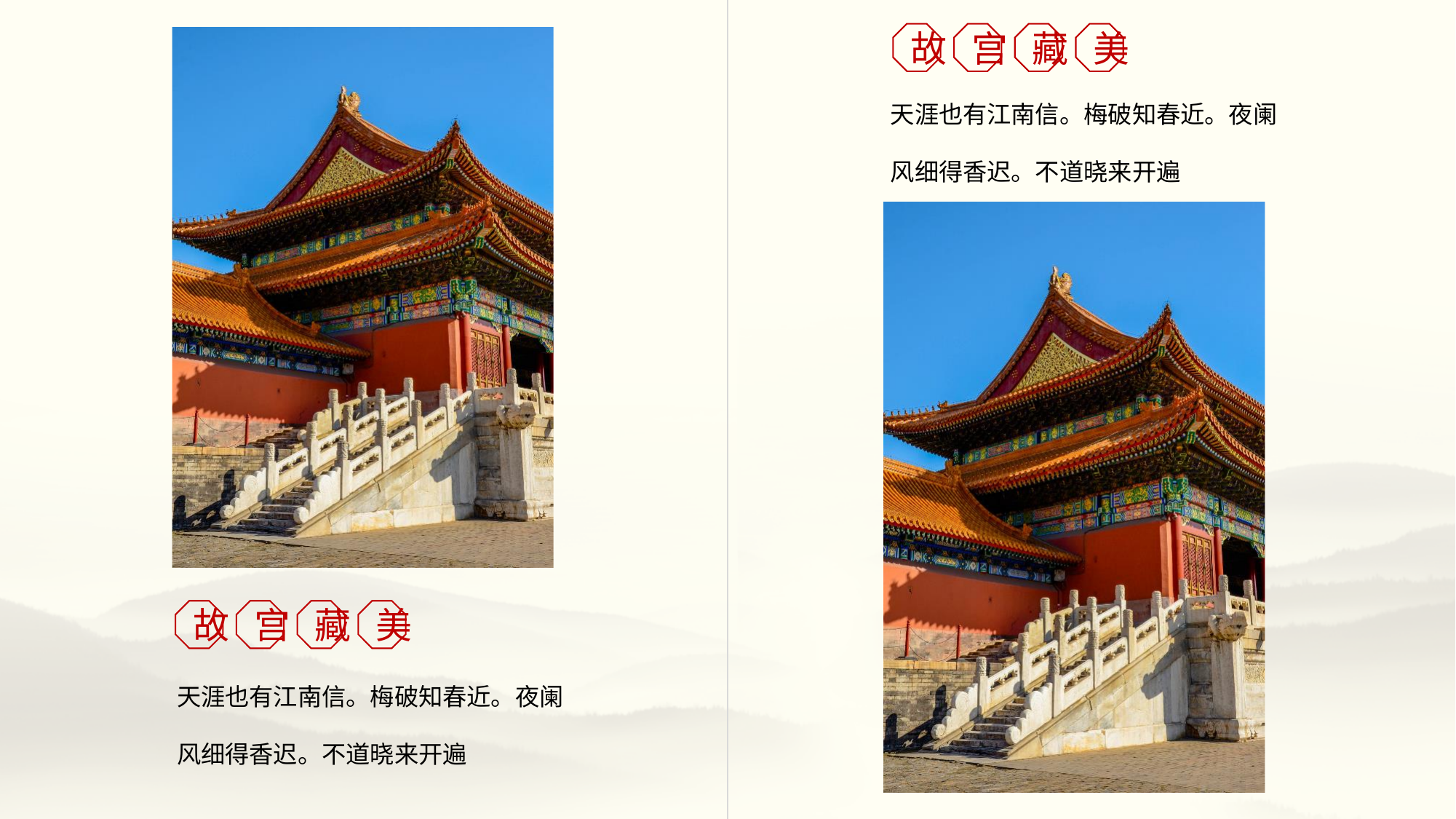

故
宫
藏
美

天涯也有江南信。梅破知春近。夜阑风细得香迟。不道晓来开遍

故
宫
藏
美
天涯也有江南信。梅破知春近。夜阑风细得香迟。不道晓来开遍